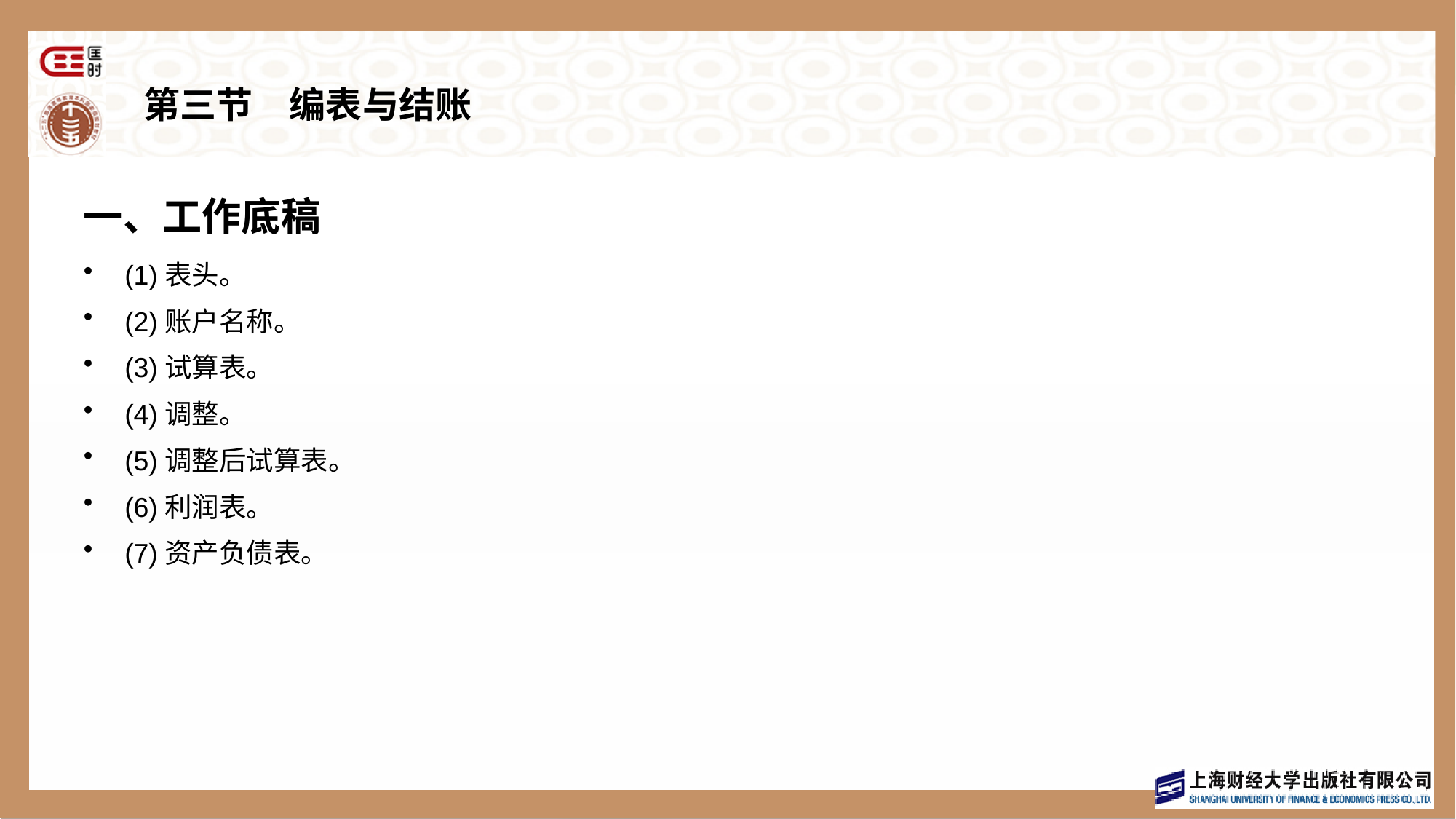

# 第三节　编表与结账
一、工作底稿
(1)表头。
(2)账户名称。
(3)试算表。
(4)调整。
(5)调整后试算表。
(6)利润表。
(7)资产负债表。